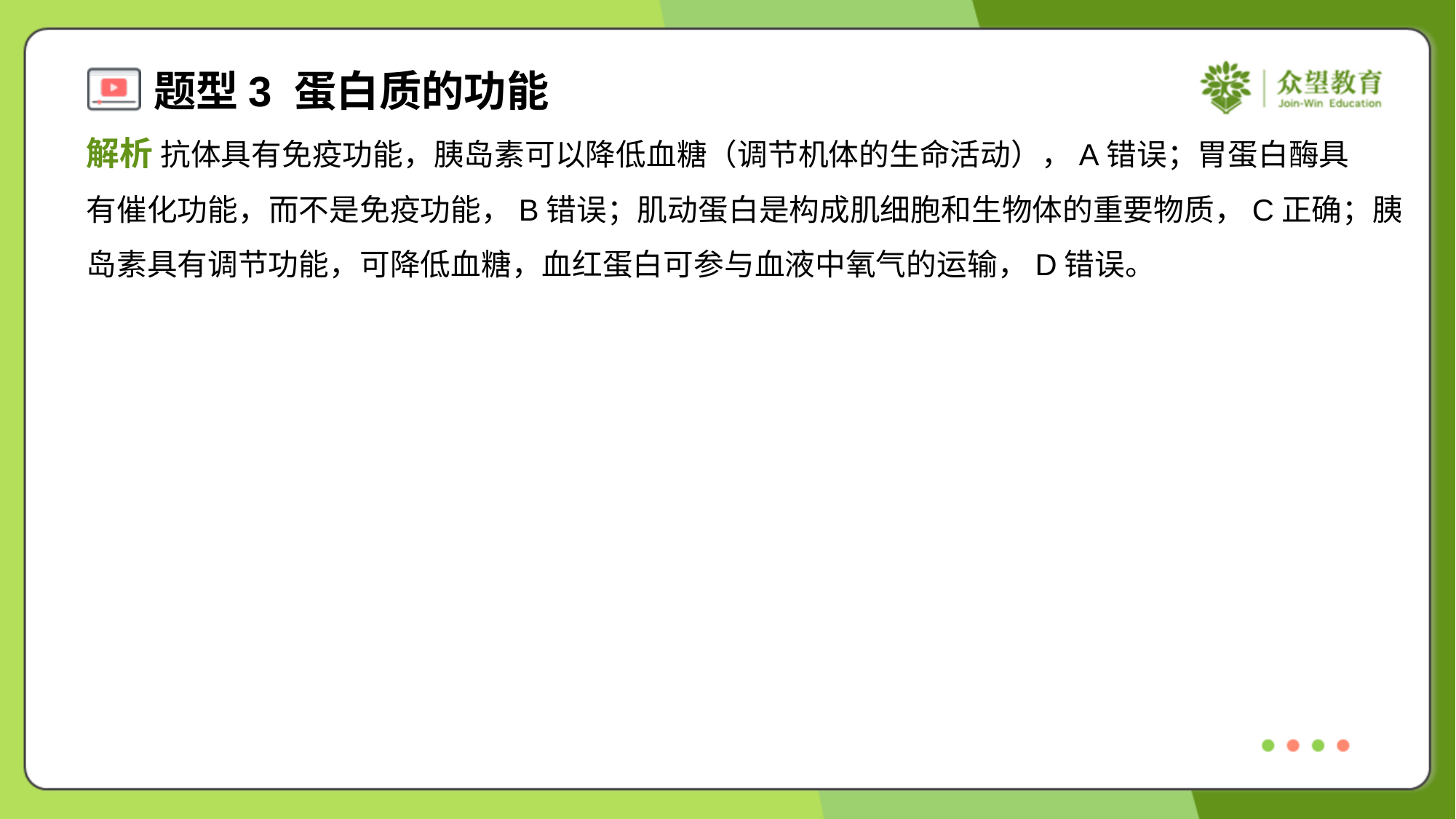

解析 抗体具有免疫功能，胰岛素可以降低血糖（调节机体的生命活动），A错误；胃蛋白酶具
有催化功能，而不是免疫功能，B错误；肌动蛋白是构成肌细胞和生物体的重要物质，C正确；胰
岛素具有调节功能，可降低血糖，血红蛋白可参与血液中氧气的运输，D错误。